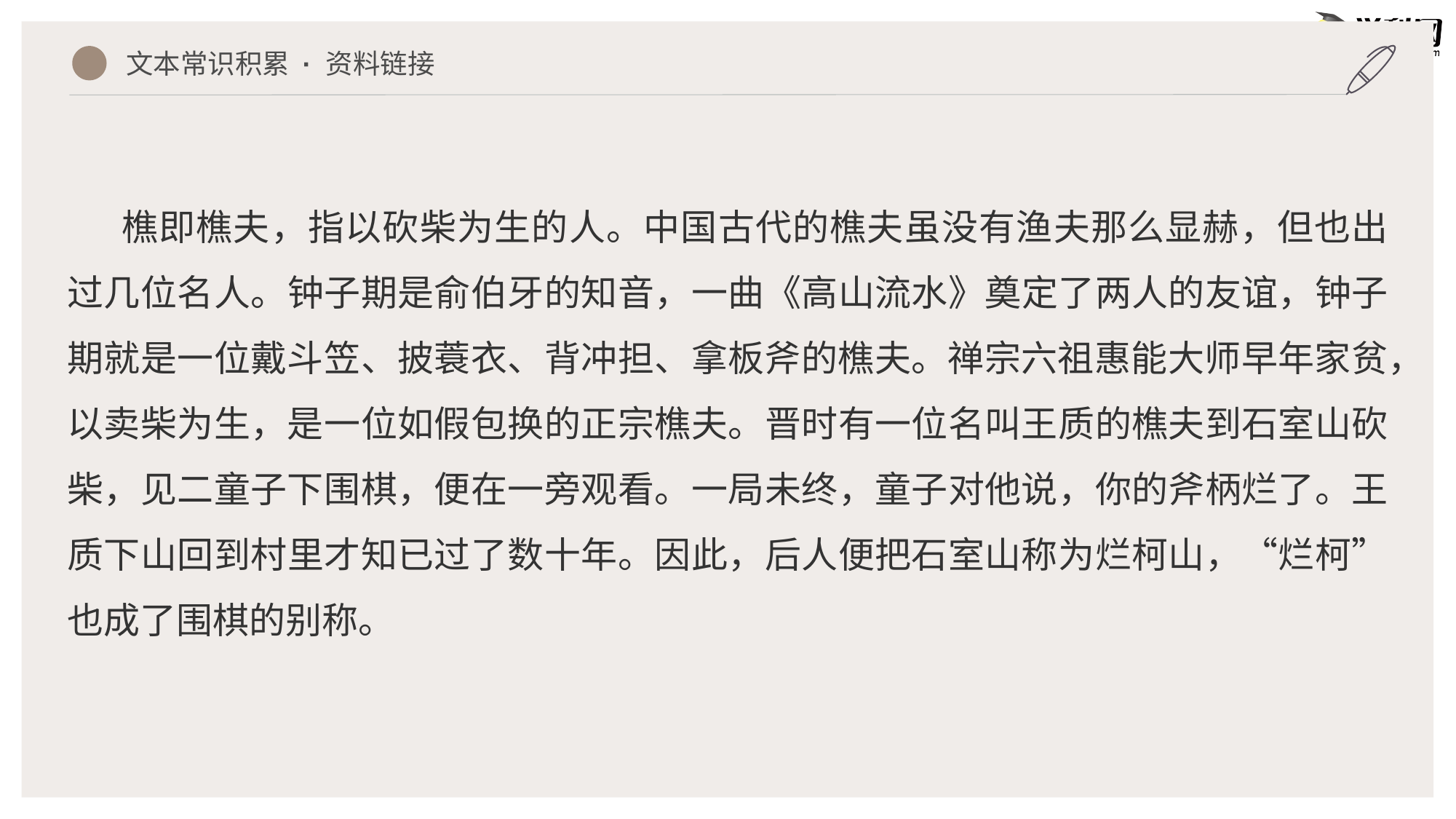

文本常识积累 · 资料链接

樵即樵夫，指以砍柴为生的人。中国古代的樵夫虽没有渔夫那么显赫，但也出过几位名人。钟子期是俞伯牙的知音，一曲《高山流水》奠定了两人的友谊，钟子期就是一位戴斗笠、披蓑衣、背冲担、拿板斧的樵夫。禅宗六祖惠能大师早年家贫，以卖柴为生，是一位如假包换的正宗樵夫。晋时有一位名叫王质的樵夫到石室山砍柴，见二童子下围棋，便在一旁观看。一局未终，童子对他说，你的斧柄烂了。王质下山回到村里才知已过了数十年。因此，后人便把石室山称为烂柯山，“烂柯”也成了围棋的别称。